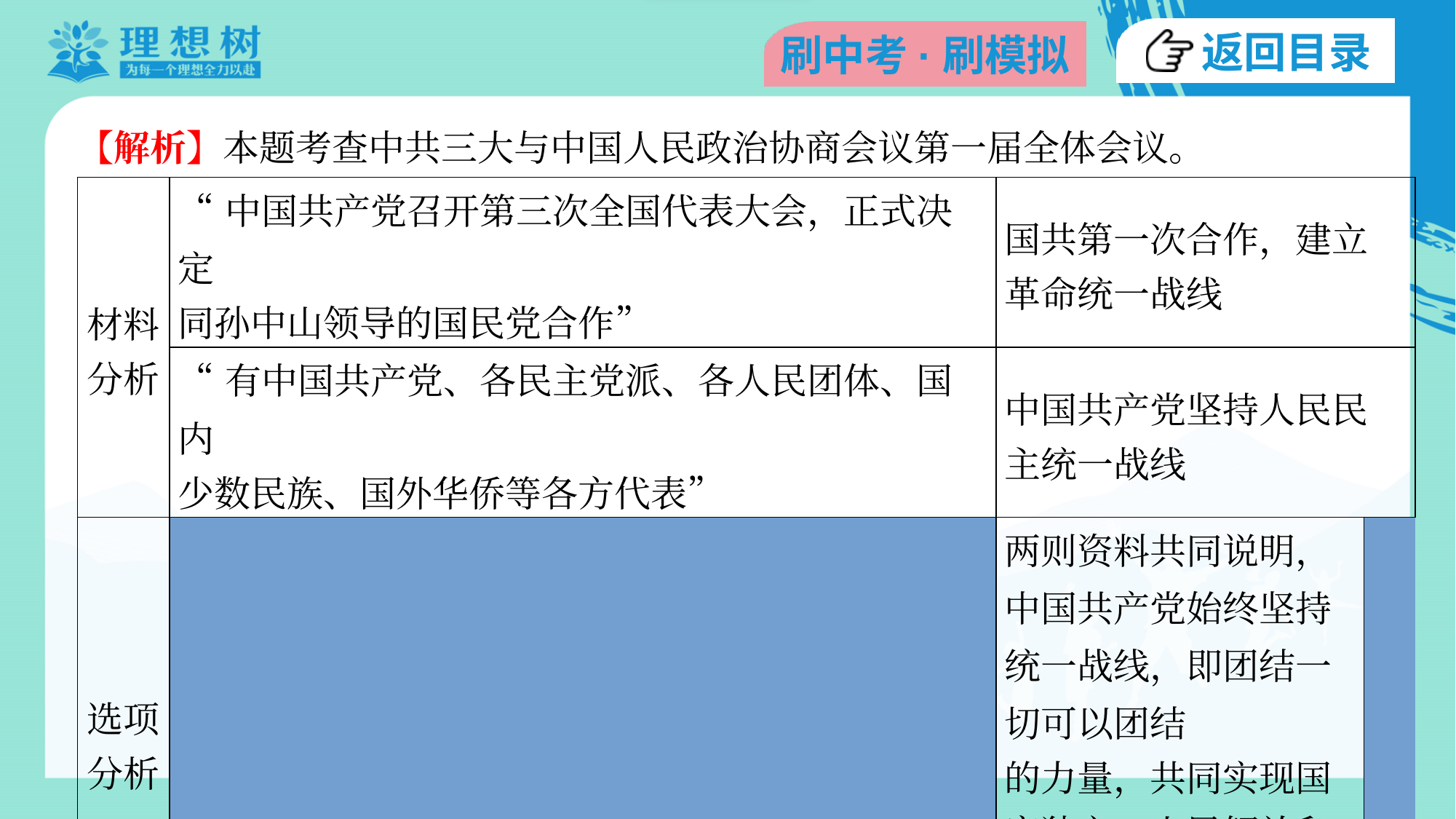

【解析】本题考查中共三大与中国人民政治协商会议第一届全体会议。
| 材料 分析 |  | “中国共产党召开第三次全国代表大会，正式决定 同孙中山领导的国民党合作” | 国共第一次合作，建立 革命统一战线 |  |  |
| --- | --- | --- | --- | --- | --- |
|  |  | “有中国共产党、各民主党派、各人民团体、国内 少数民族、国外华侨等各方代表” | 中国共产党坚持人民民 主统一战线 |  |  |
| 选项 分析 |  | 两则资料共同说明，中国共产党始终坚持统一战线，即团结一切可以团结 的力量，共同实现国家独立、人民解放和社会主义建设的目标。故选D |  |  |  |